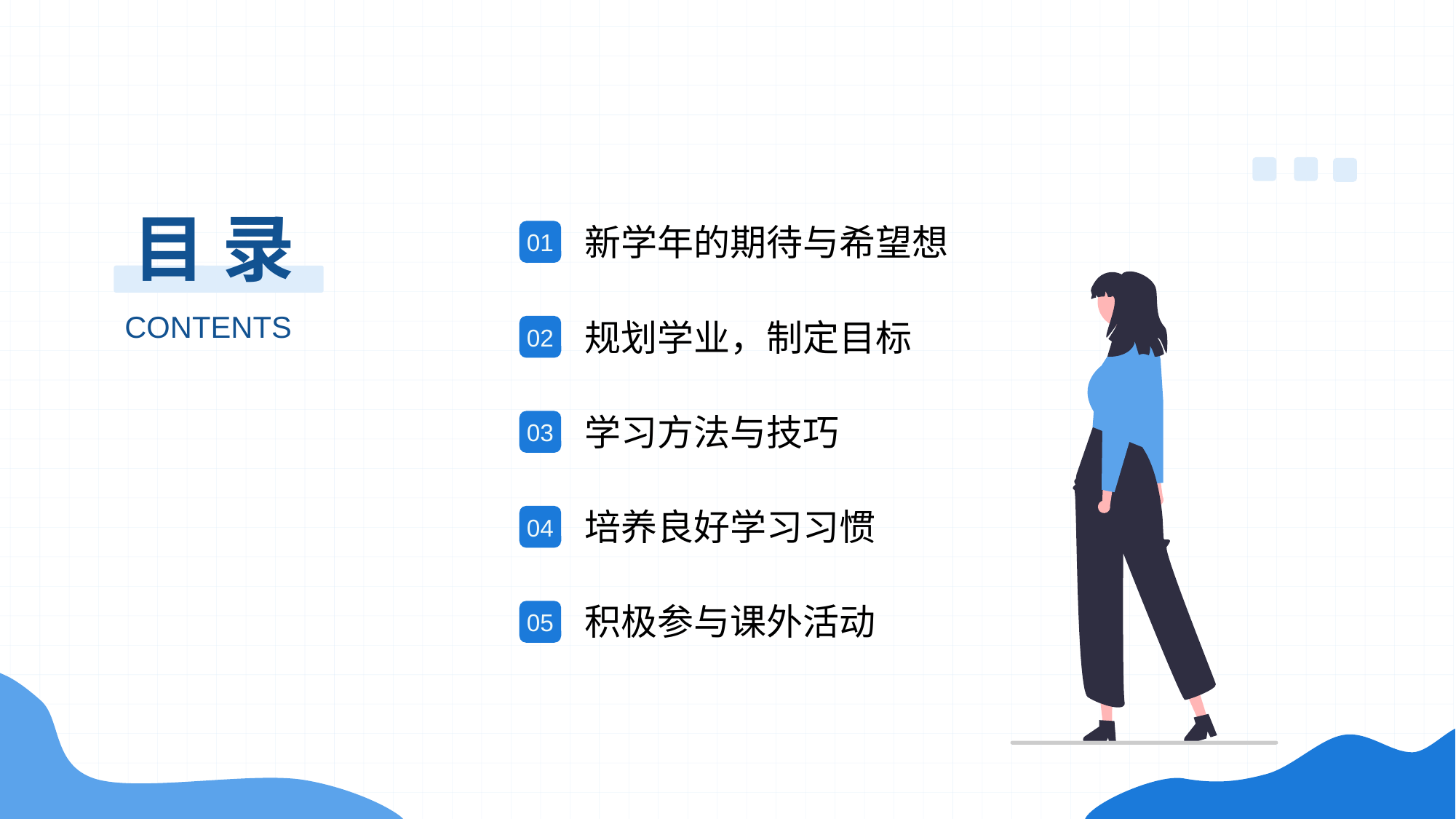

目 录
新学年的期待与希望想
01

CONTENTS
规划学业，制定目标
02
学习方法与技巧
03
培养良好学习习惯
04
积极参与课外活动
05